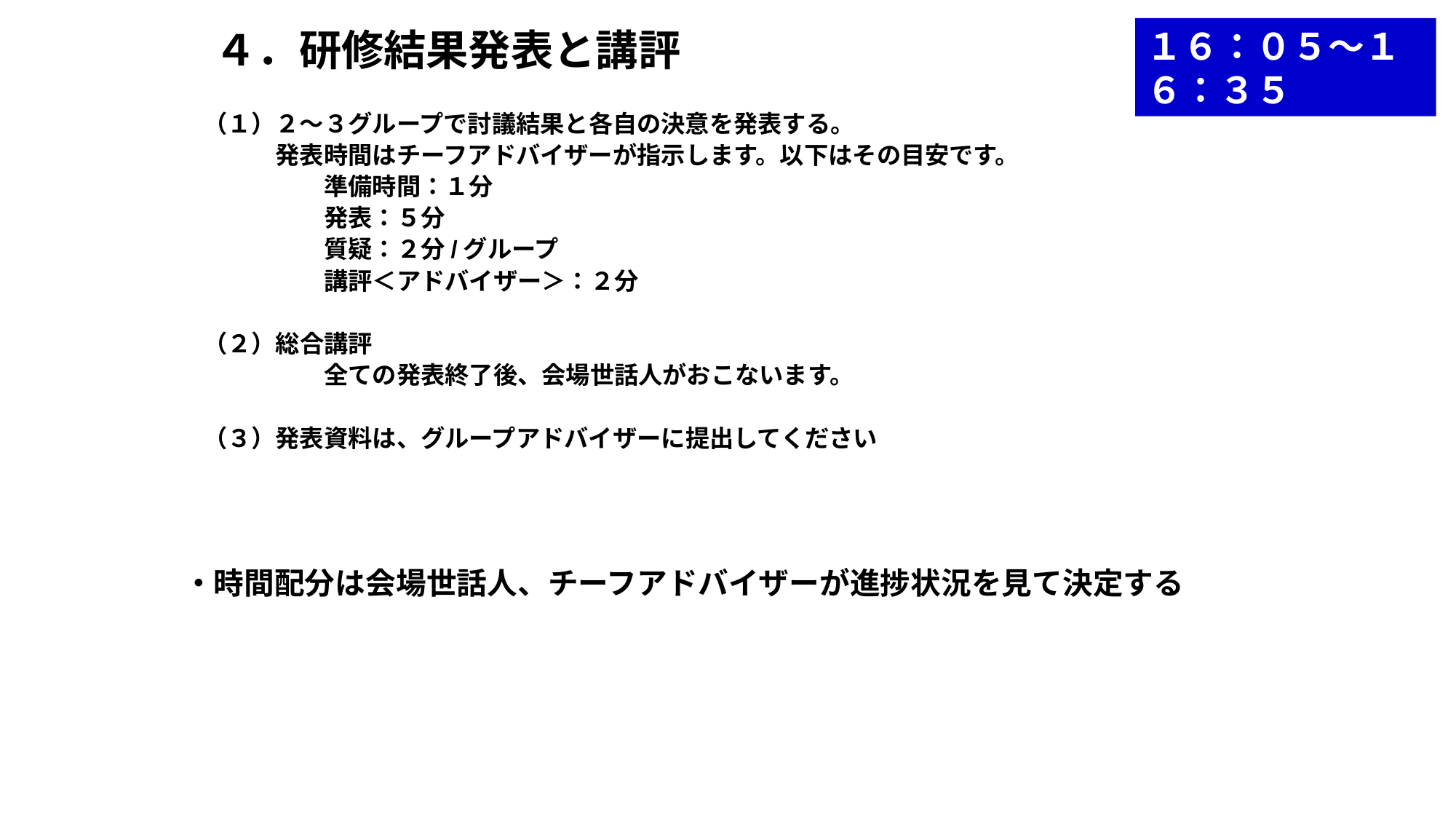

４．研修結果発表と講評

（１）２～３グループで討議結果と各自の決意を発表する。
　　　発表時間はチーフアドバイザーが指示します。以下はその目安です。
　　　　　準備時間：１分
　　　　　発表：５分
　　　　　質疑：２分/グループ
　　　　　講評＜アドバイザー＞：２分

（２）総合講評
　　　　　全ての発表終了後、会場世話人がおこないます。

（３）発表資料は、グループアドバイザーに提出してください
１６：０５～１６：３５
・時間配分は会場世話人、チーフアドバイザーが進捗状況を見て決定する